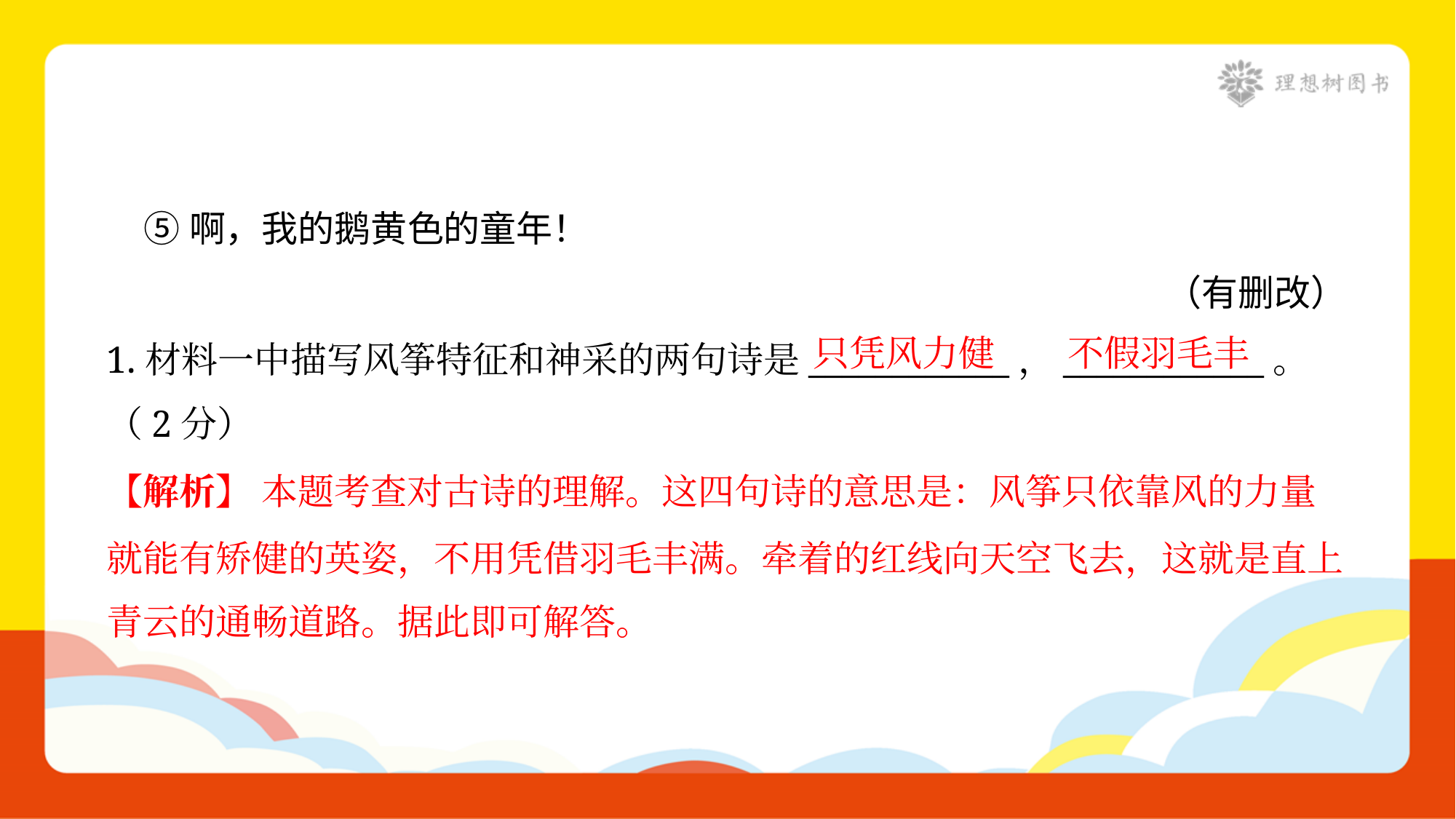

⑤啊，我的鹅黄色的童年！
（有删改）
只凭风力健
不假羽毛丰
1.材料一中描写风筝特征和神采的两句诗是____________，____________。
（2分）
【解析】 本题考查对古诗的理解。这四句诗的意思是：风筝只依靠风的力量
就能有矫健的英姿，不用凭借羽毛丰满。牵着的红线向天空飞去，这就是直上
青云的通畅道路。据此即可解答。